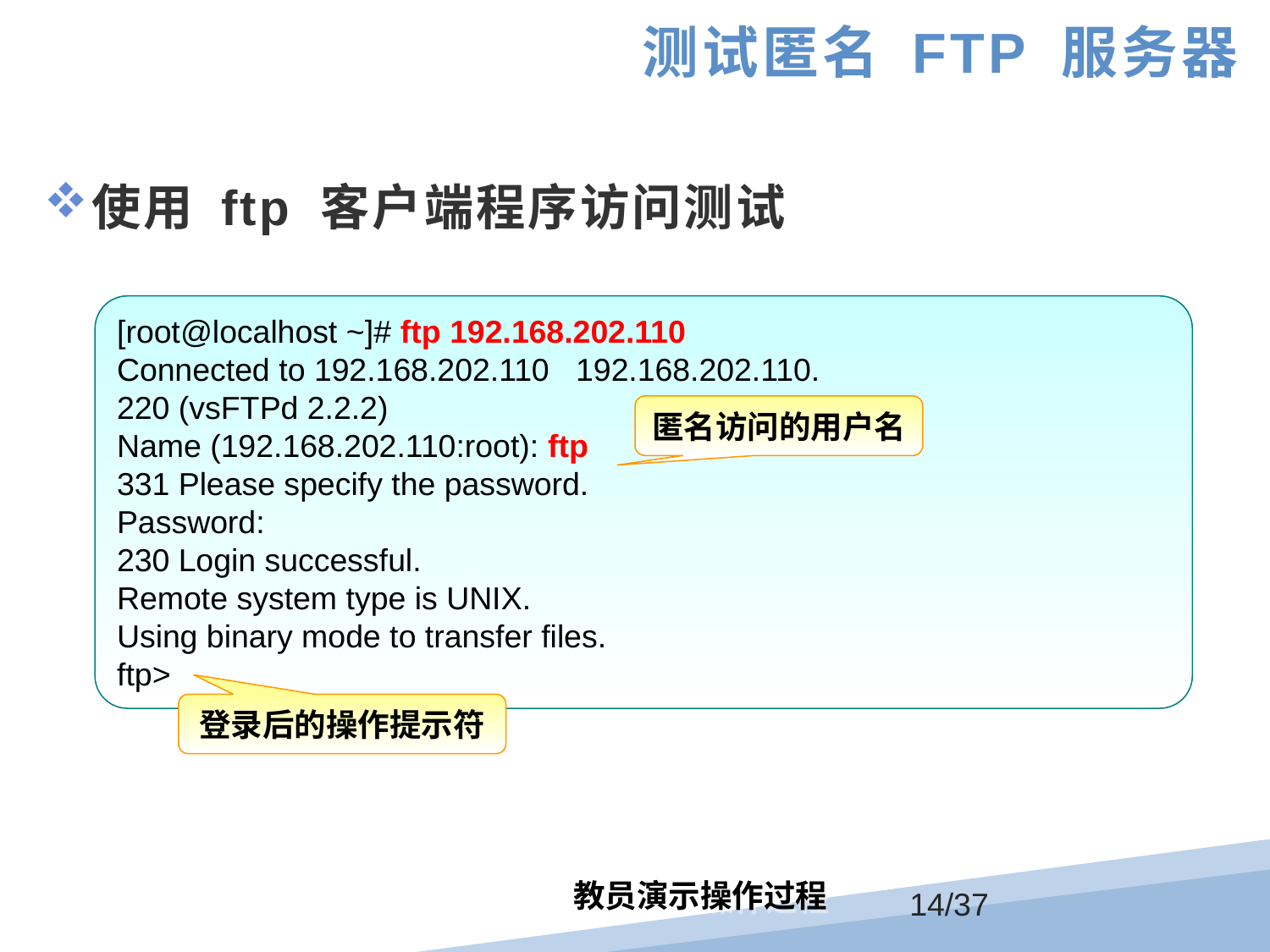

测试匿名 FTP 服务器
使用 ftp 客户端程序访问测试

[root@localhost ~]# ftp 192.168.202.110
Connected to 192.168.202.110   192.168.202.110.
220 (vsFTPd 2.2.2)
Name (192.168.202.110:root): ftp
331 Please specify the password.
Password:
230 Login successful.
Remote system type is UNIX.
Using binary mode to transfer files.
ftp>
匿名访问的用户名
登录后的操作提示符

教员演示操作过程
14/37